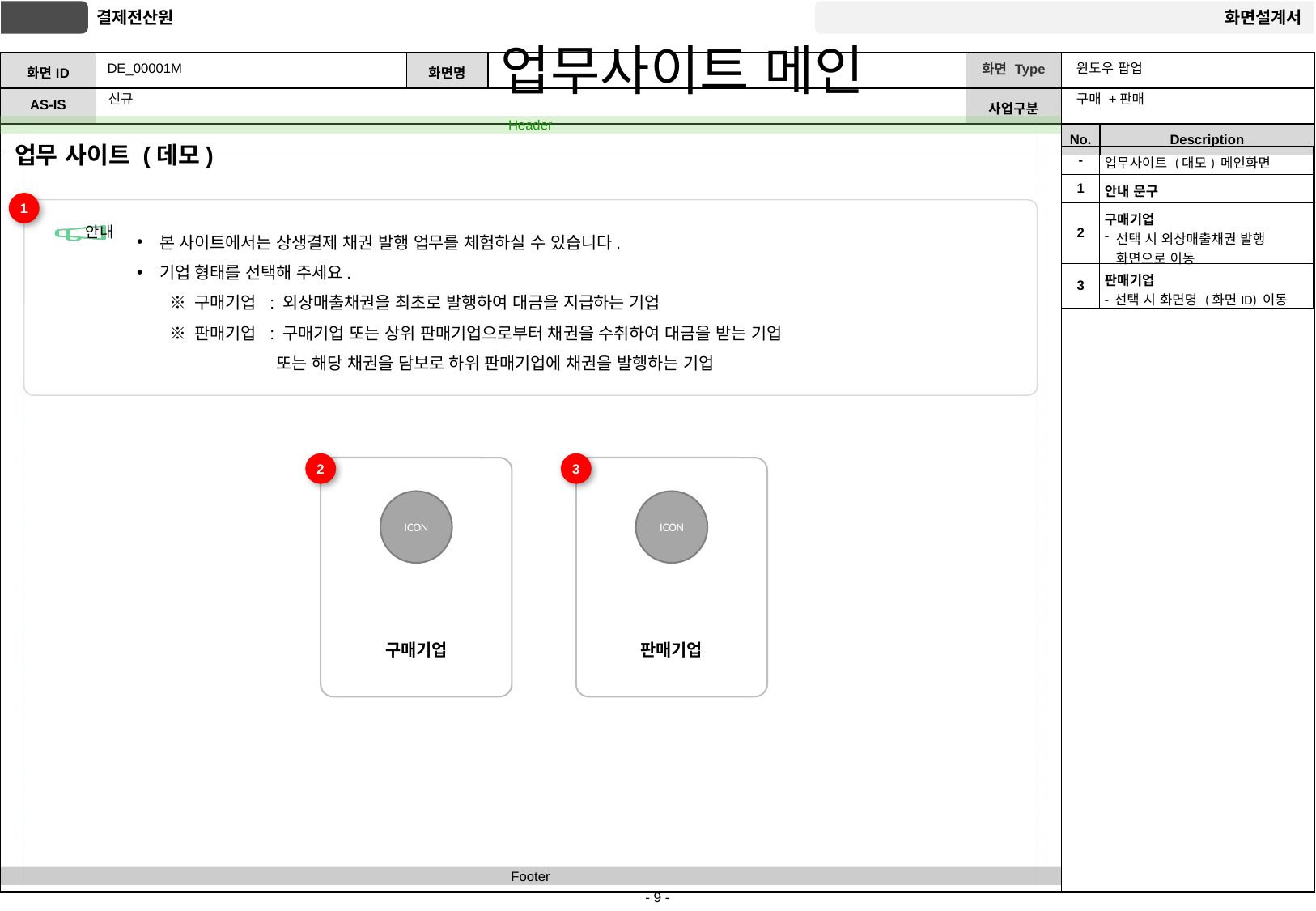

# DE_00001M
업무사이트 메인
윈도우 팝업
구매 +판매
신규
업무 사이트 (데모)
| - | 업무사이트 (대모) 메인화면 |
| --- | --- |
| 1 | 안내 문구 |
| 2 | 구매기업 선택 시 외상매출채권 발행 화면으로 이동 |
| 3 | 판매기업 - 선택 시 화면명 (화면ID) 이동 |
1
본 사이트에서는 상생결제 채권 발행 업무를 체험하실 수 있습니다.
기업 형태를 선택해 주세요.
       ※ 구매기업  : 외상매출채권을 최초로 발행하여 대금을 지급하는 기업
       ※ 판매기업  : 구매기업 또는 상위 판매기업으로부터 채권을 수취하여 대금을 받는 기업
                              또는 해당 채권을 담보로 하위 판매기업에 채권을 발행하는 기업
안내
2
3

ICON
구매기업

ICON
판매기업